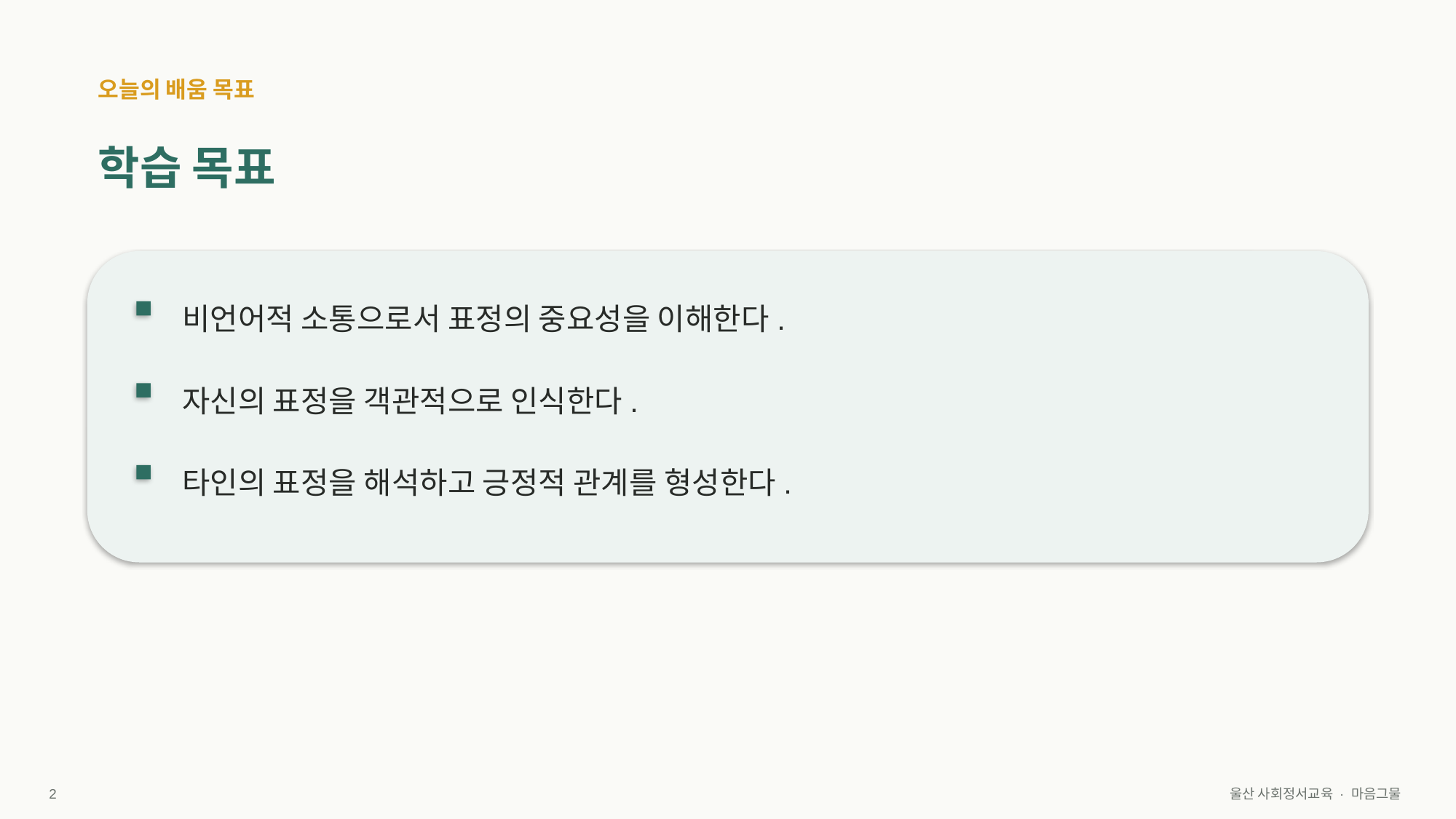

오늘의 배움 목표
학습 목표

비언어적 소통으로서 표정의 중요성을 이해한다.

자신의 표정을 객관적으로 인식한다.

타인의 표정을 해석하고 긍정적 관계를 형성한다.

2
울산 사회정서교육 · 마음그물